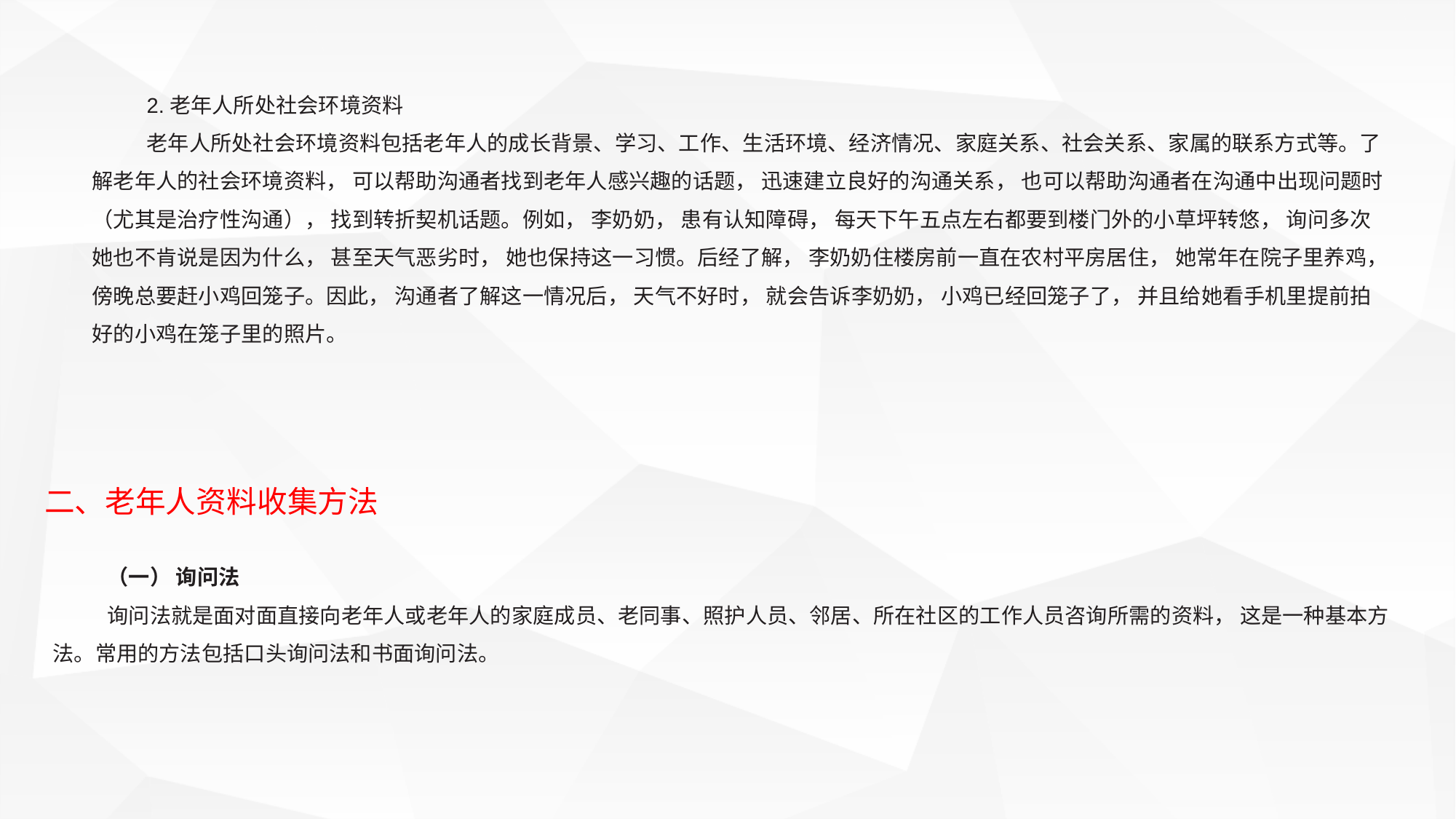

2.老年人所处社会环境资料
老年人所处社会环境资料包括老年人的成长背景、学习、工作、生活环境、经济情况、家庭关系、社会关系、家属的联系方式等。了解老年人的社会环境资料， 可以帮助沟通者找到老年人感兴趣的话题， 迅速建立良好的沟通关系， 也可以帮助沟通者在沟通中出现问题时（尤其是治疗性沟通）， 找到转折契机话题。例如， 李奶奶， 患有认知障碍， 每天下午五点左右都要到楼门外的小草坪转悠， 询问多次她也不肯说是因为什么， 甚至天气恶劣时， 她也保持这一习惯。后经了解， 李奶奶住楼房前一直在农村平房居住， 她常年在院子里养鸡， 傍晚总要赶小鸡回笼子。因此， 沟通者了解这一情况后， 天气不好时， 就会告诉李奶奶， 小鸡已经回笼子了， 并且给她看手机里提前拍好的小鸡在笼子里的照片。
二、老年人资料收集方法
（一） 询问法
询问法就是面对面直接向老年人或老年人的家庭成员、老同事、照护人员、邻居、所在社区的工作人员咨询所需的资料， 这是一种基本方法。常用的方法包括口头询问法和书面询问法。